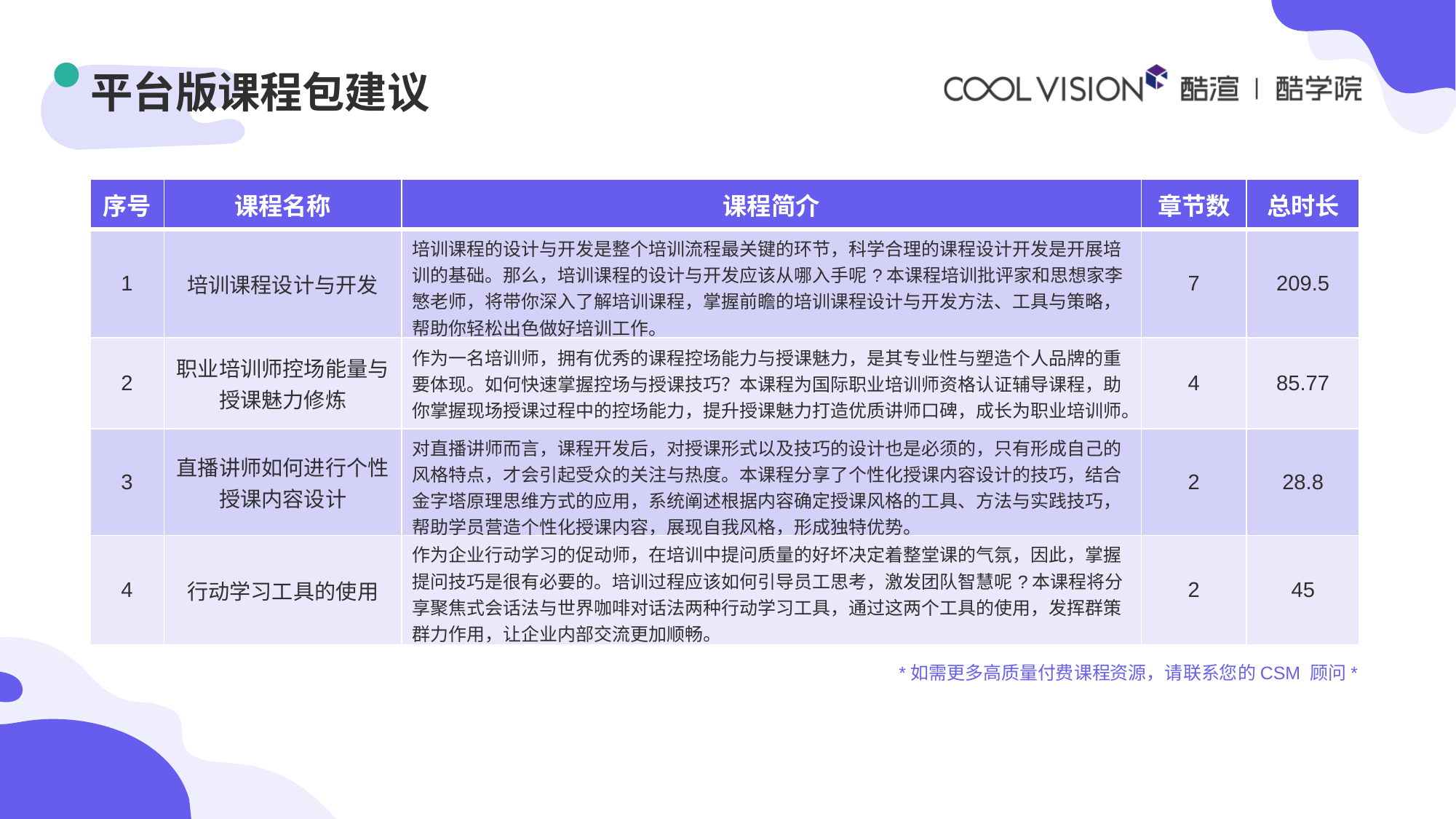

# 平台版课程包建议
| 序号 | 课程名称 | 课程简介 | 章节数 | 总时长 |
| --- | --- | --- | --- | --- |
| 1 | 培训课程设计与开发 | 培训课程的设计与开发是整个培训流程最关键的环节，科学合理的课程设计开发是开展培训的基础。那么，培训课程的设计与开发应该从哪入手呢?本课程培训批评家和思想家李慜老师，将带你深入了解培训课程，掌握前瞻的培训课程设计与开发方法、工具与策略，帮助你轻松出色做好培训工作。 | 7 | 209.5 |
| 2 | 职业培训师控场能量与授课魅力修炼 | 作为一名培训师，拥有优秀的课程控场能力与授课魅力，是其专业性与塑造个人品牌的重要体现。如何快速掌握控场与授课技巧？本课程为国际职业培训师资格认证辅导课程，助你掌握现场授课过程中的控场能力，提升授课魅力打造优质讲师口碑，成长为职业培训师。 | 4 | 85.77 |
| 3 | 直播讲师如何进行个性授课内容设计 | 对直播讲师而言，课程开发后，对授课形式以及技巧的设计也是必须的，只有形成自己的风格特点，才会引起受众的关注与热度。本课程分享了个性化授课内容设计的技巧，结合金字塔原理思维方式的应用，系统阐述根据内容确定授课风格的工具、方法与实践技巧，帮助学员营造个性化授课内容，展现自我风格，形成独特优势。 | 2 | 28.8 |
| 4 | 行动学习工具的使用 | 作为企业行动学习的促动师，在培训中提问质量的好坏决定着整堂课的气氛，因此，掌握提问技巧是很有必要的。培训过程应该如何引导员工思考，激发团队智慧呢?本课程将分享聚焦式会话法与世界咖啡对话法两种行动学习工具，通过这两个工具的使用，发挥群策群力作用，让企业内部交流更加顺畅。 | 2 | 45 |
*如需更多高质量付费课程资源，请联系您的CSM 顾问*
23